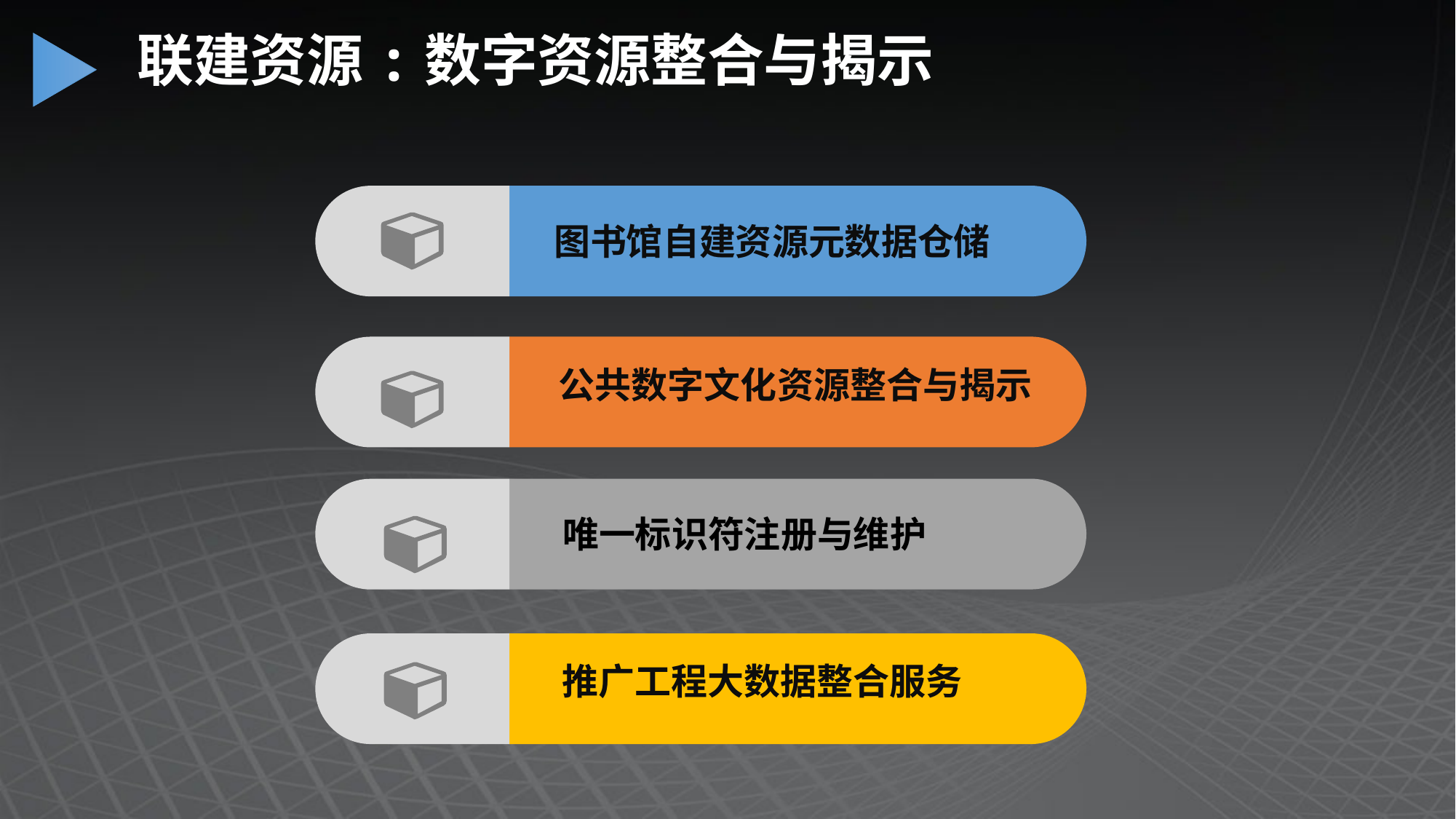

联建资源:数字资源整合与揭示

图书馆自建资源元数据仓储

公共数字文化资源整合与揭示

推广工程大数据整合服务

唯一标识符注册与维护